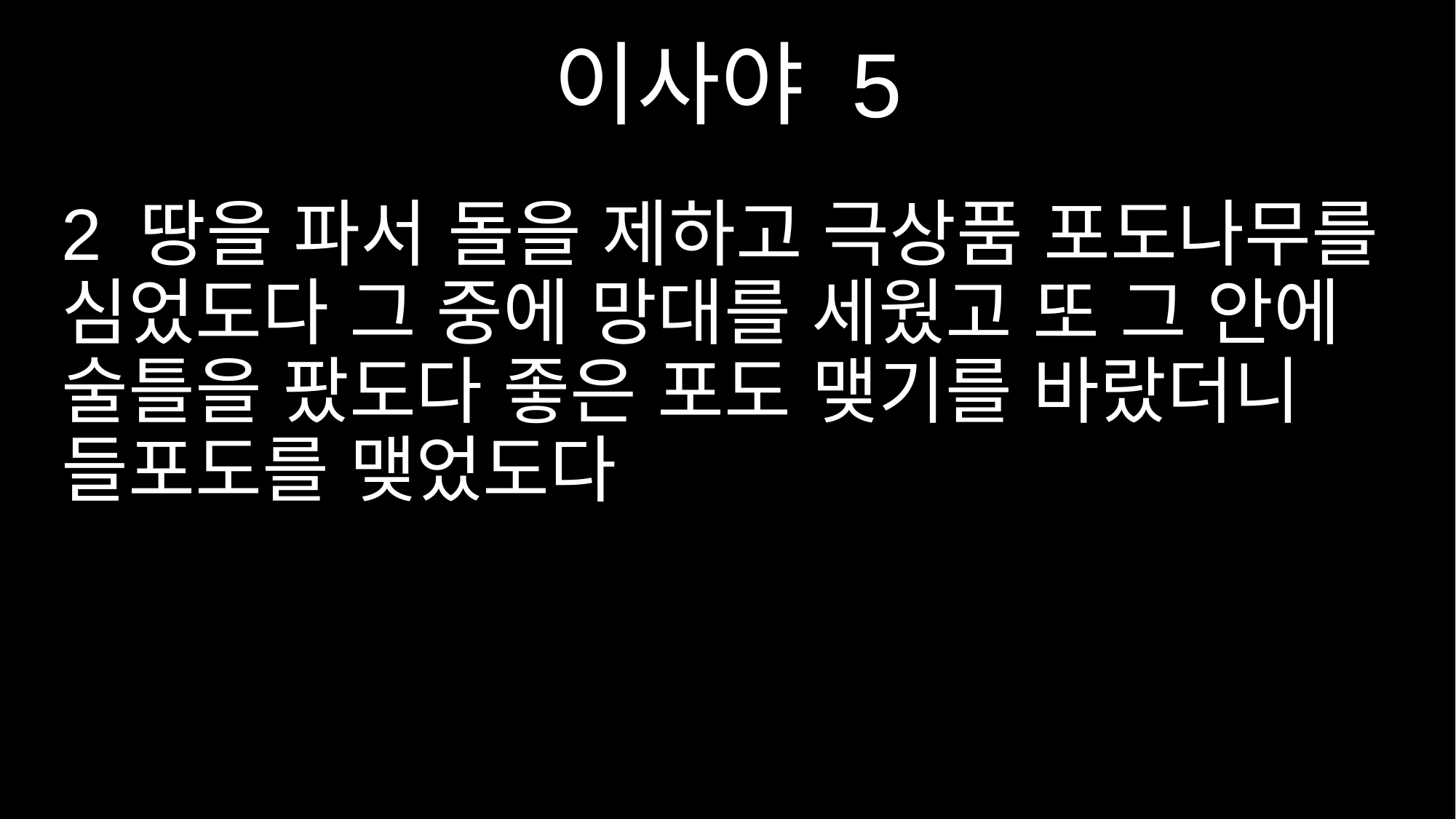

이사야 5
2 땅을 파서 돌을 제하고 극상품 포도나무를 심었도다 그 중에 망대를 세웠고 또 그 안에 술틀을 팠도다 좋은 포도 맺기를 바랐더니 들포도를 맺었도다